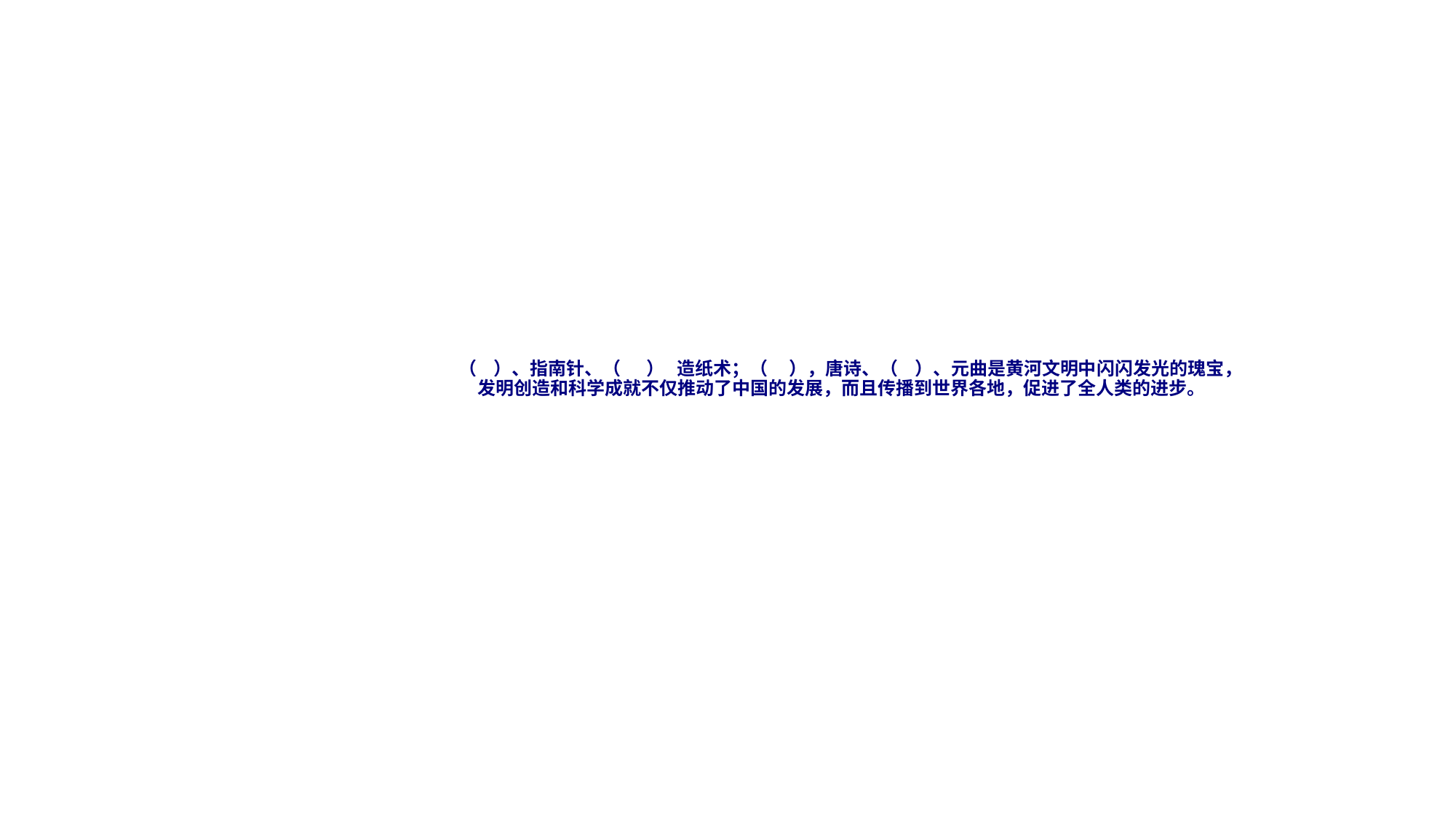

# （    ）、指南针、（      ）   造纸术；（     ），唐诗、（    ）、元曲是黄河文明中闪闪发光的瑰宝，发明创造和科学成就不仅推动了中国的发展，而且传播到世界各地，促进了全人类的进步。